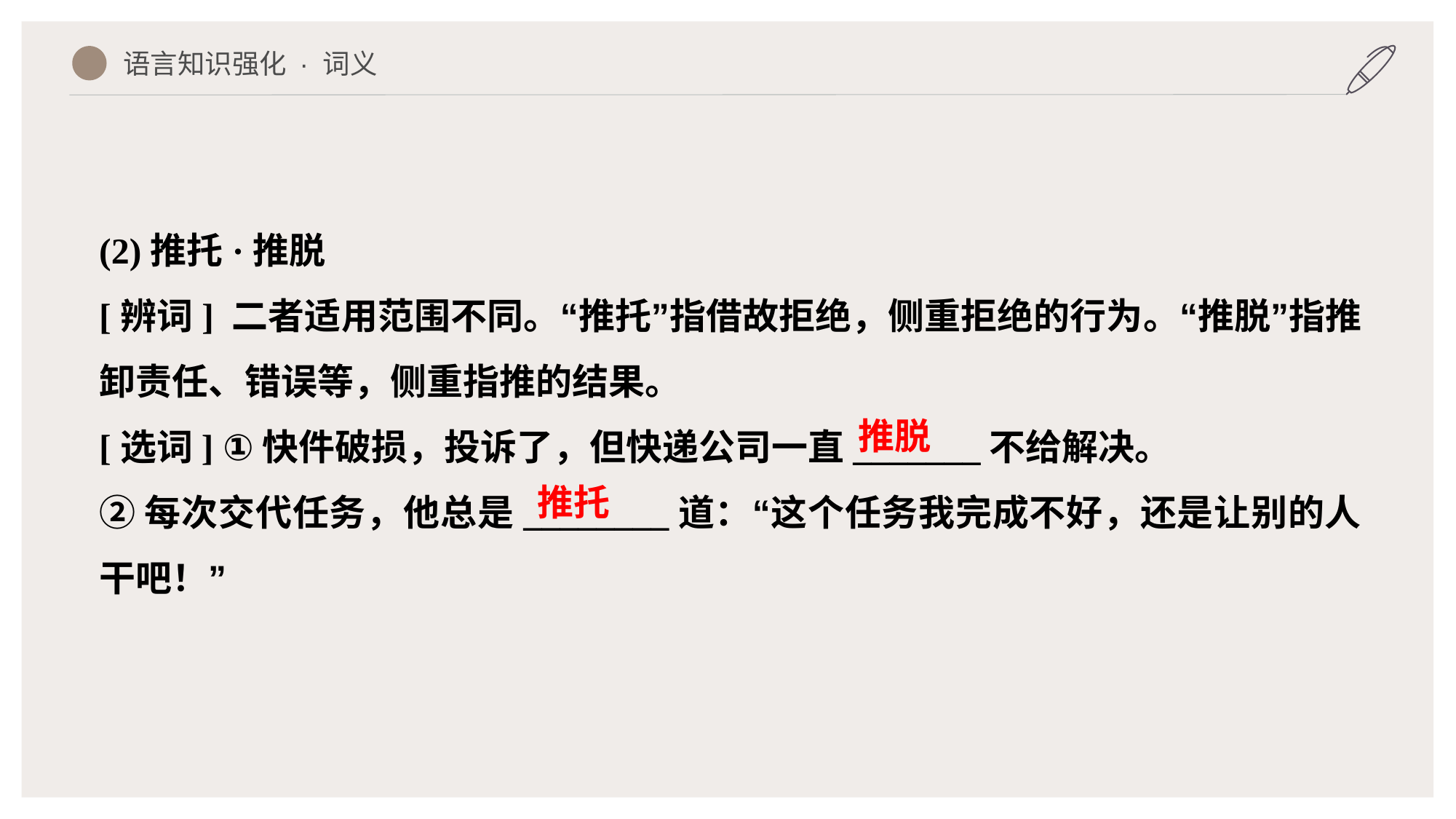

语言知识强化 · 词义

(2)推托·推脱
[辨词] 二者适用范围不同。“推托”指借故拒绝，侧重拒绝的行为。“推脱”指推卸责任、错误等，侧重指推的结果。
[选词] ①快件破损，投诉了，但快递公司一直_______不给解决。
②每次交代任务，他总是________道：“这个任务我完成不好，还是让别的人干吧！”
推脱
推托